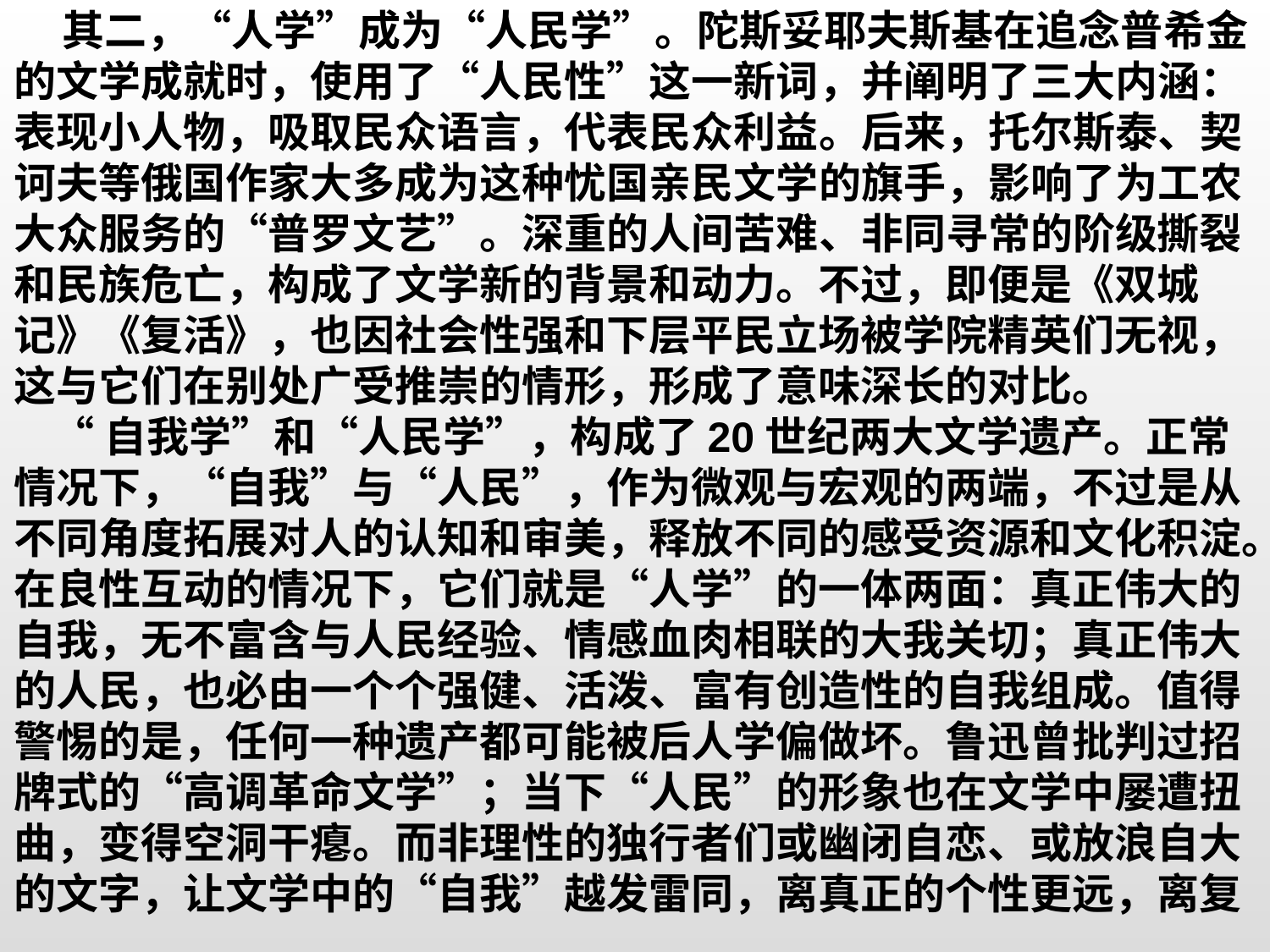

其二，“人学”成为“人民学”。陀斯妥耶夫斯基在追念普希金的文学成就时，使用了“人民性”这一新词，并阐明了三大内涵：表现小人物，吸取民众语言，代表民众利益。后来，托尔斯泰、契诃夫等俄国作家大多成为这种忧国亲民文学的旗手，影响了为工农大众服务的“普罗文艺”。深重的人间苦难、非同寻常的阶级撕裂和民族危亡，构成了文学新的背景和动力。不过，即便是《双城记》《复活》，也因社会性强和下层平民立场被学院精英们无视，这与它们在别处广受推崇的情形，形成了意味深长的对比。
    “自我学”和“人民学”，构成了20世纪两大文学遗产。正常情况下，“自我”与“人民”，作为微观与宏观的两端，不过是从不同角度拓展对人的认知和审美，释放不同的感受资源和文化积淀。在良性互动的情况下，它们就是“人学”的一体两面：真正伟大的自我，无不富含与人民经验、情感血肉相联的大我关切；真正伟大的人民，也必由一个个强健、活泼、富有创造性的自我组成。值得警惕的是，任何一种遗产都可能被后人学偏做坏。鲁迅曾批判过招牌式的“高调革命文学”；当下“人民”的形象也在文学中屡遭扭曲，变得空洞干瘪。而非理性的独行者们或幽闭自恋、或放浪自大的文字，让文学中的“自我”越发雷同，离真正的个性更远，离复